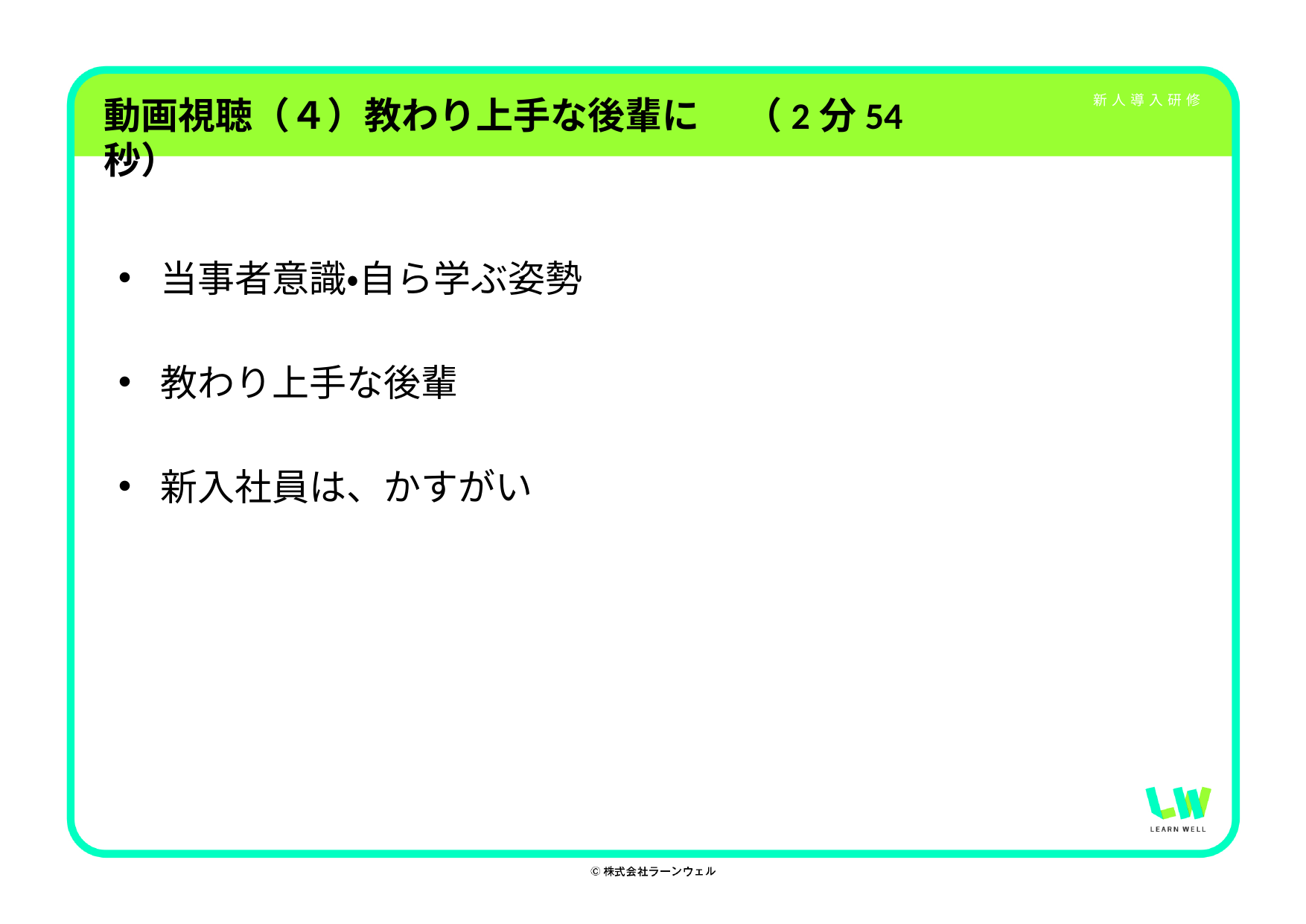

# 動画視聴（４）教わり上手な後輩に　 （2分54秒）

当事者意識・自ら学ぶ姿勢

教わり上手な後輩

新入社員は、かすがい